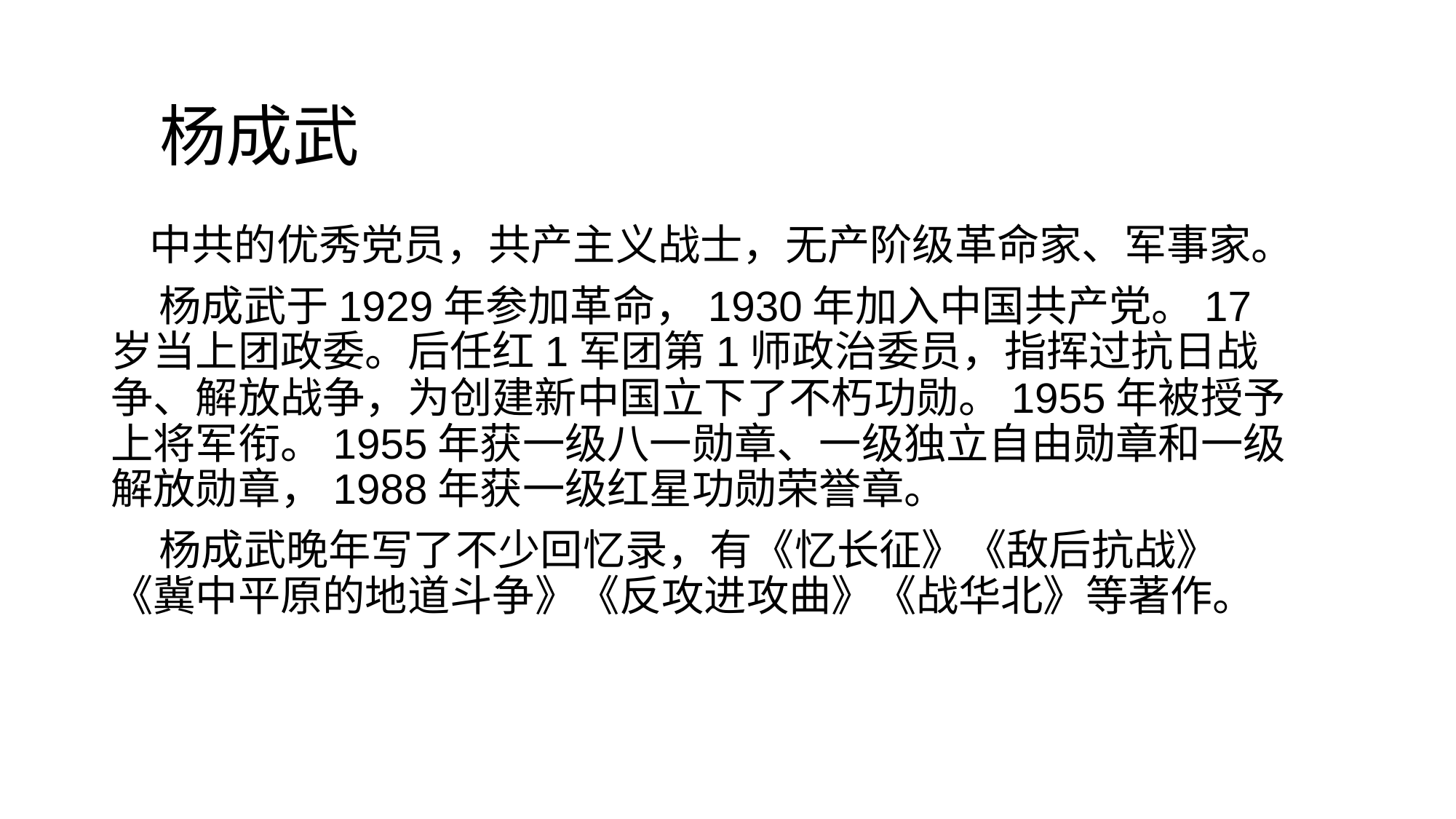

# 杨成武
   中共的优秀党员，共产主义战士，无产阶级革命家、军事家。
    杨成武于1929年参加革命，1930年加入中国共产党。17岁当上团政委。后任红1军团第1师政治委员，指挥过抗日战争、解放战争，为创建新中国立下了不朽功勋。1955年被授予上将军衔。1955年获一级八一勋章、一级独立自由勋章和一级解放勋章，1988年获一级红星功勋荣誉章。
    杨成武晚年写了不少回忆录，有《忆长征》《敌后抗战》《冀中平原的地道斗争》《反攻进攻曲》《战华北》等著作。